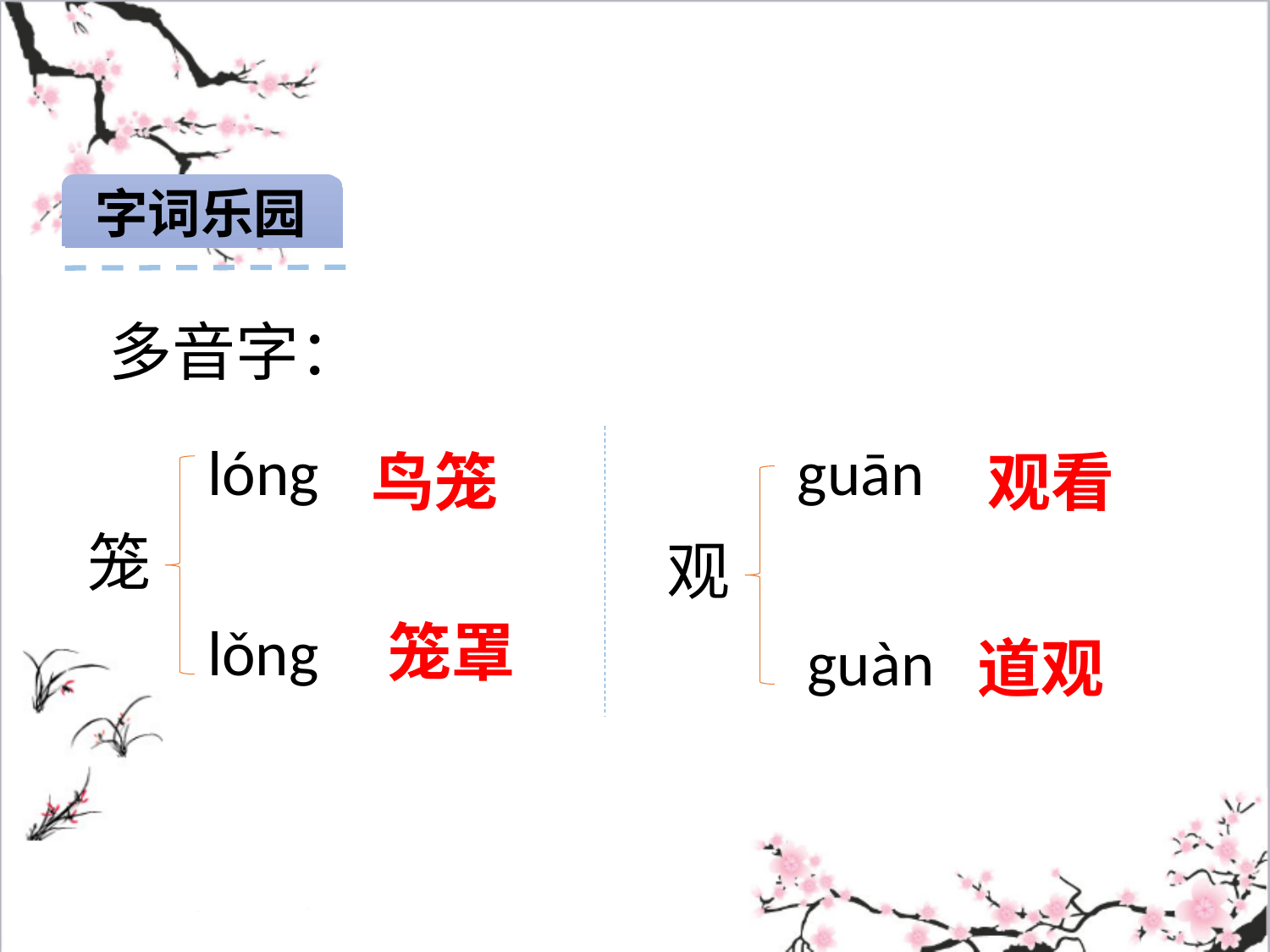

字词乐园

多音字：
guān
lóng
观看
鸟笼

笼
观
lǒng
 笼罩
guàn
道观